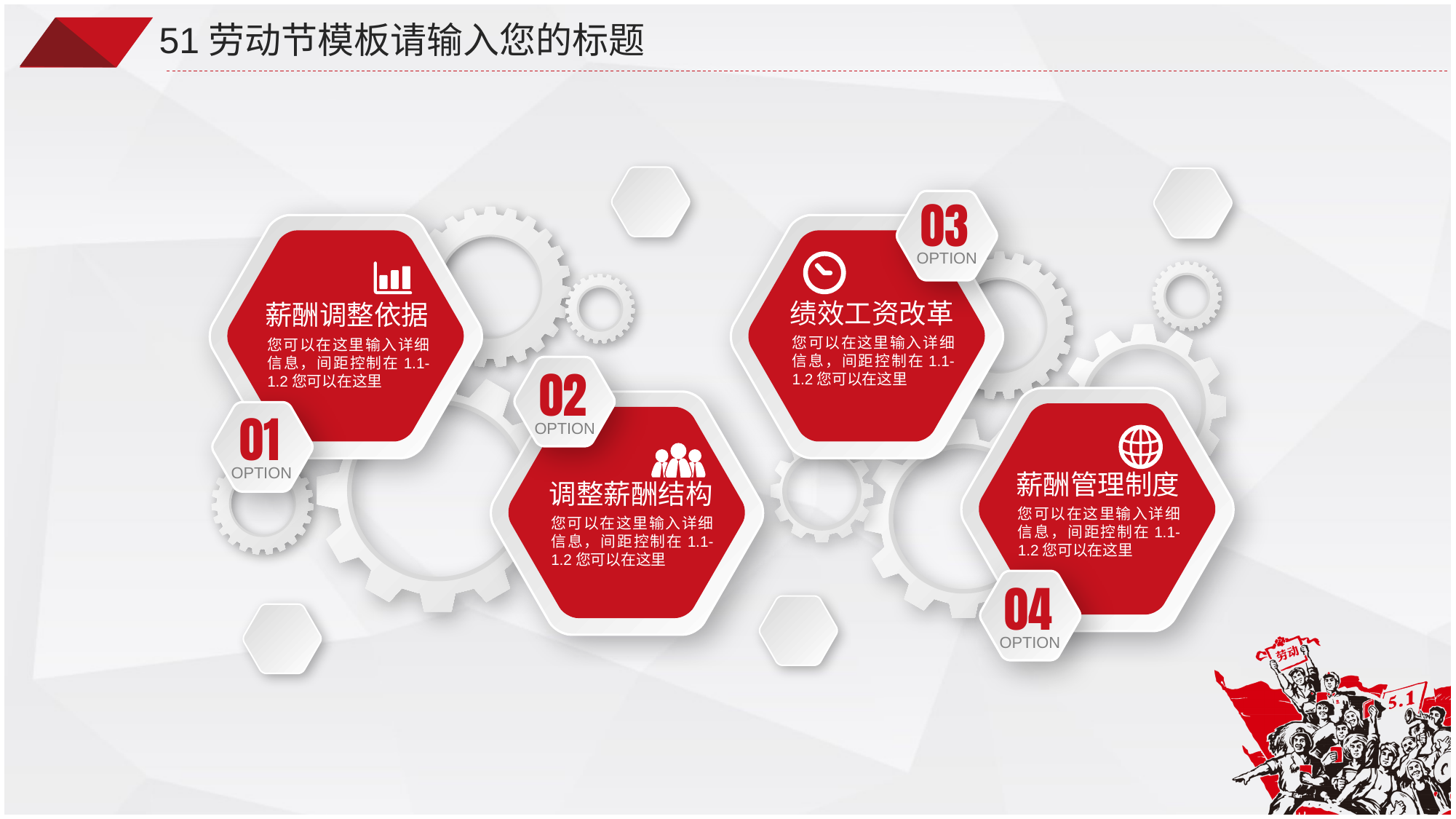

51劳动节模板请输入您的标题

03
OPTION

绩效工资改革
您可以在这里输入详细信息，间距控制在1.1-1.2您可以在这里
薪酬调整依据
您可以在这里输入详细信息，间距控制在1.1-1.2您可以在这里

02
OPTION

01
OPTION

薪酬管理制度
您可以在这里输入详细信息，间距控制在1.1-1.2您可以在这里
调整薪酬结构
您可以在这里输入详细信息，间距控制在1.1-1.2您可以在这里

04
OPTION